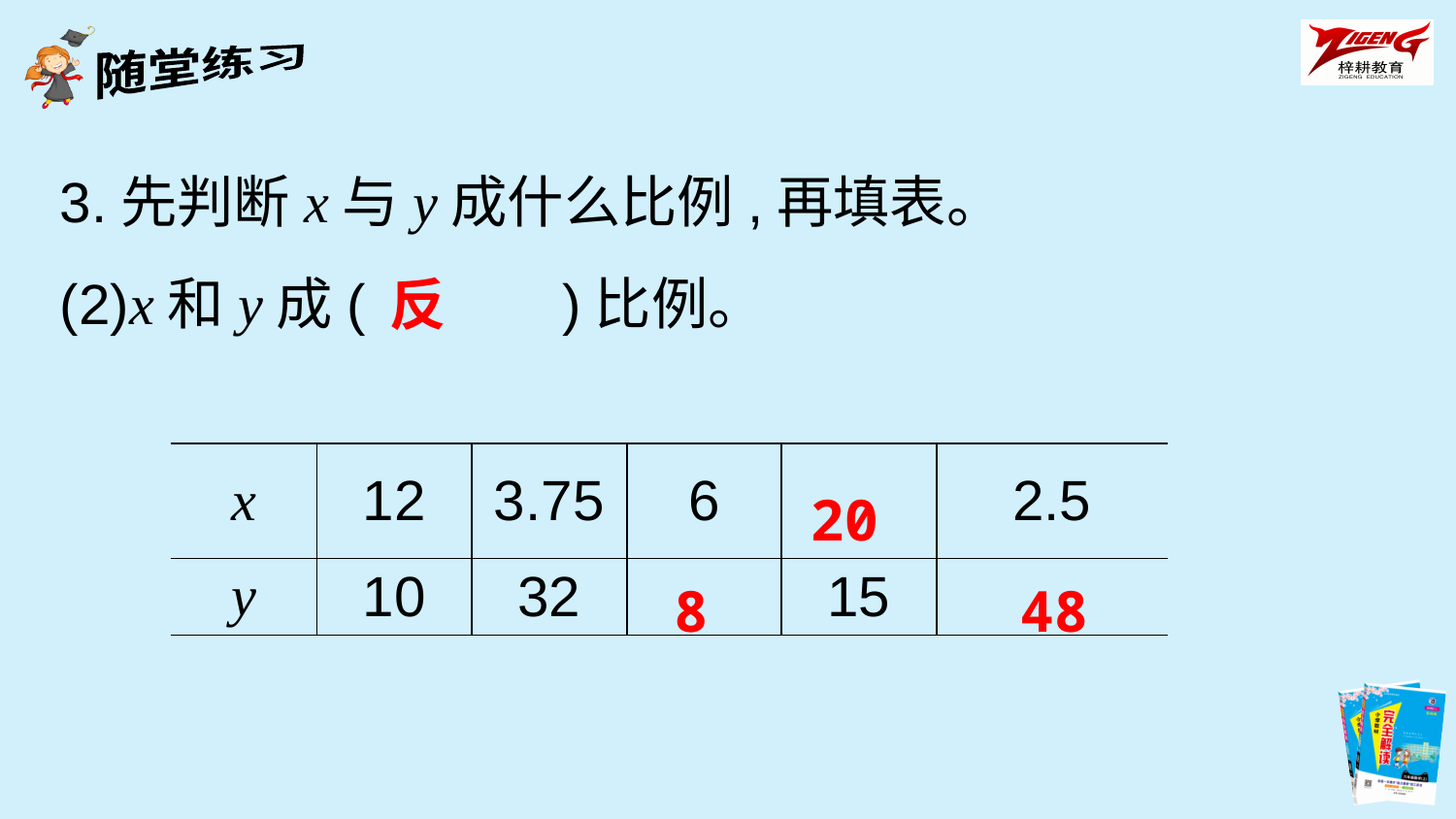

3.先判断x与y成什么比例,再填表。
(2)x和y成(　　　)比例。
反
| x | 12 | 3.75 | 6 |  | 2.5 |
| --- | --- | --- | --- | --- | --- |
| y | 10 | 32 |  | 15 |  |
20
8
48